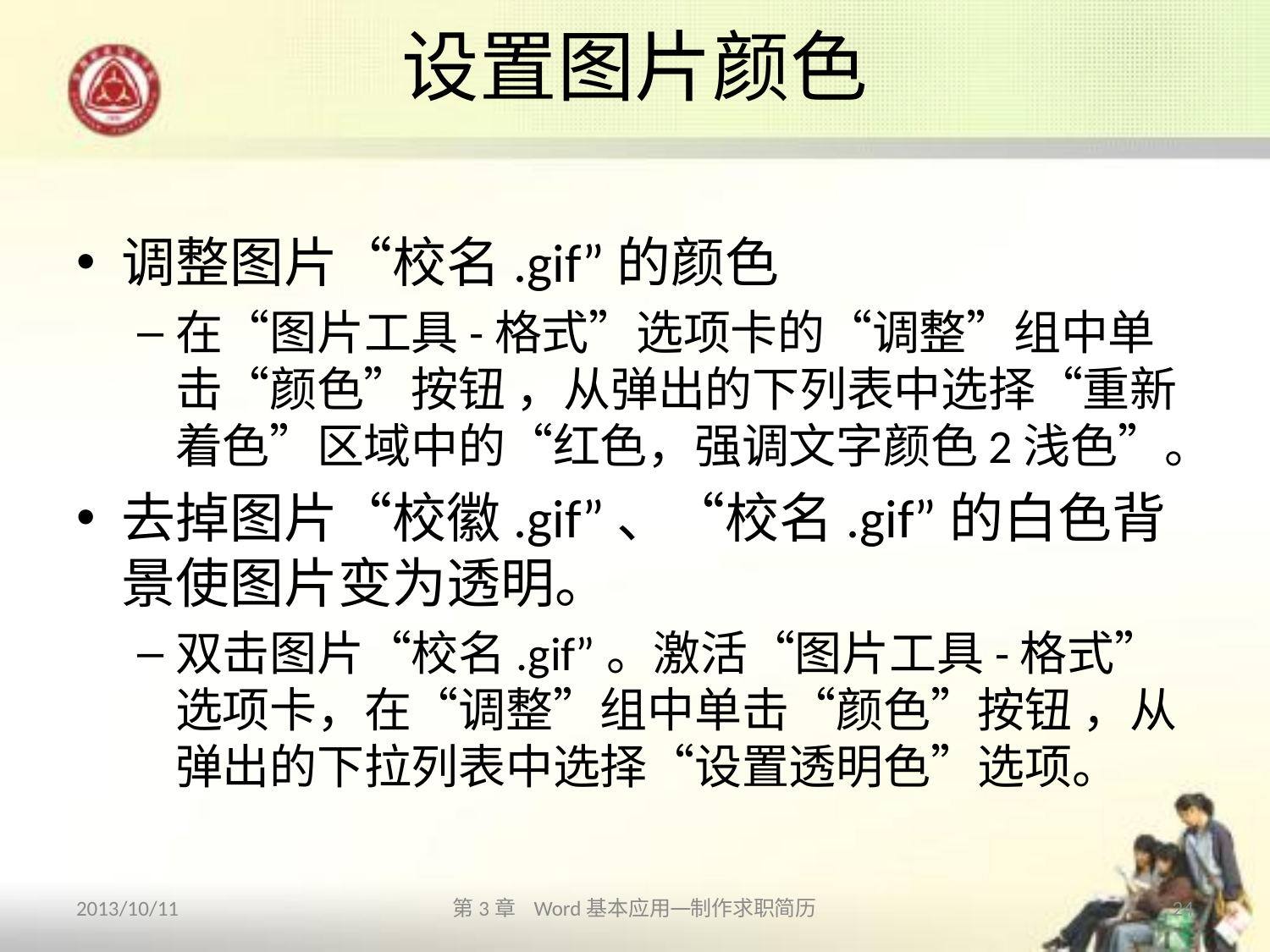

# 设置图片颜色
调整图片“校名.gif”的颜色
在“图片工具-格式”选项卡的“调整”组中单击“颜色”按钮 ，从弹出的下列表中选择“重新着色”区域中的“红色，强调文字颜色2浅色”。
去掉图片“校徽.gif”、“校名.gif”的白色背景使图片变为透明。
双击图片“校名.gif”。激活“图片工具-格式”选项卡，在“调整”组中单击“颜色”按钮 ，从弹出的下拉列表中选择“设置透明色”选项。
2013/10/11
第3章  Word基本应用—制作求职简历
24